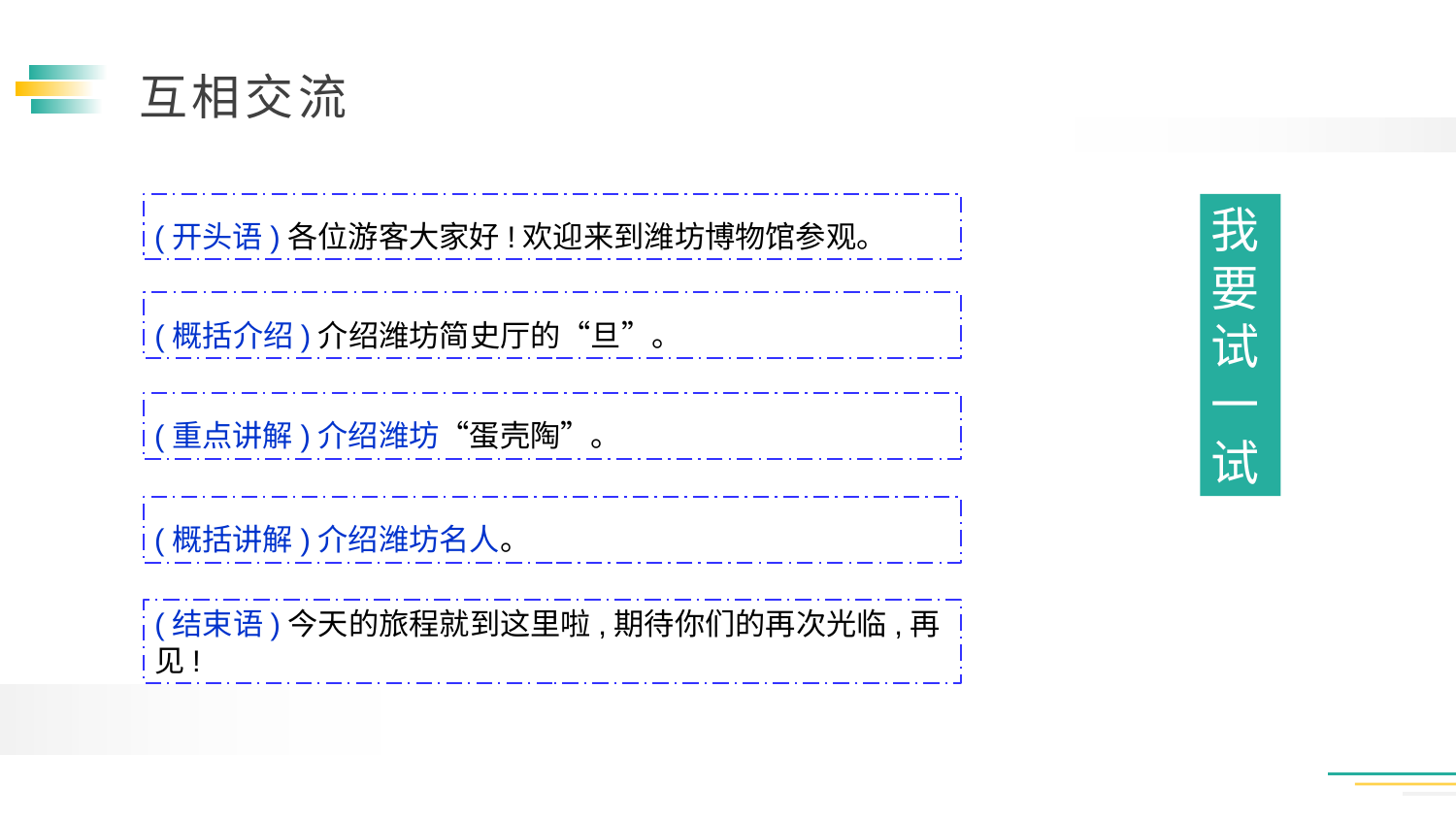

小学学科网  xuekeedu.com
(开头语)各位游客大家好!欢迎来到潍坊博物馆参观。
我要试一试
(概括介绍)介绍潍坊简史厅的“旦”。
(重点讲解)介绍潍坊“蛋壳陶”。
(概括讲解)介绍潍坊名人。
(结束语)今天的旅程就到这里啦,期待你们的再次光临,再见!